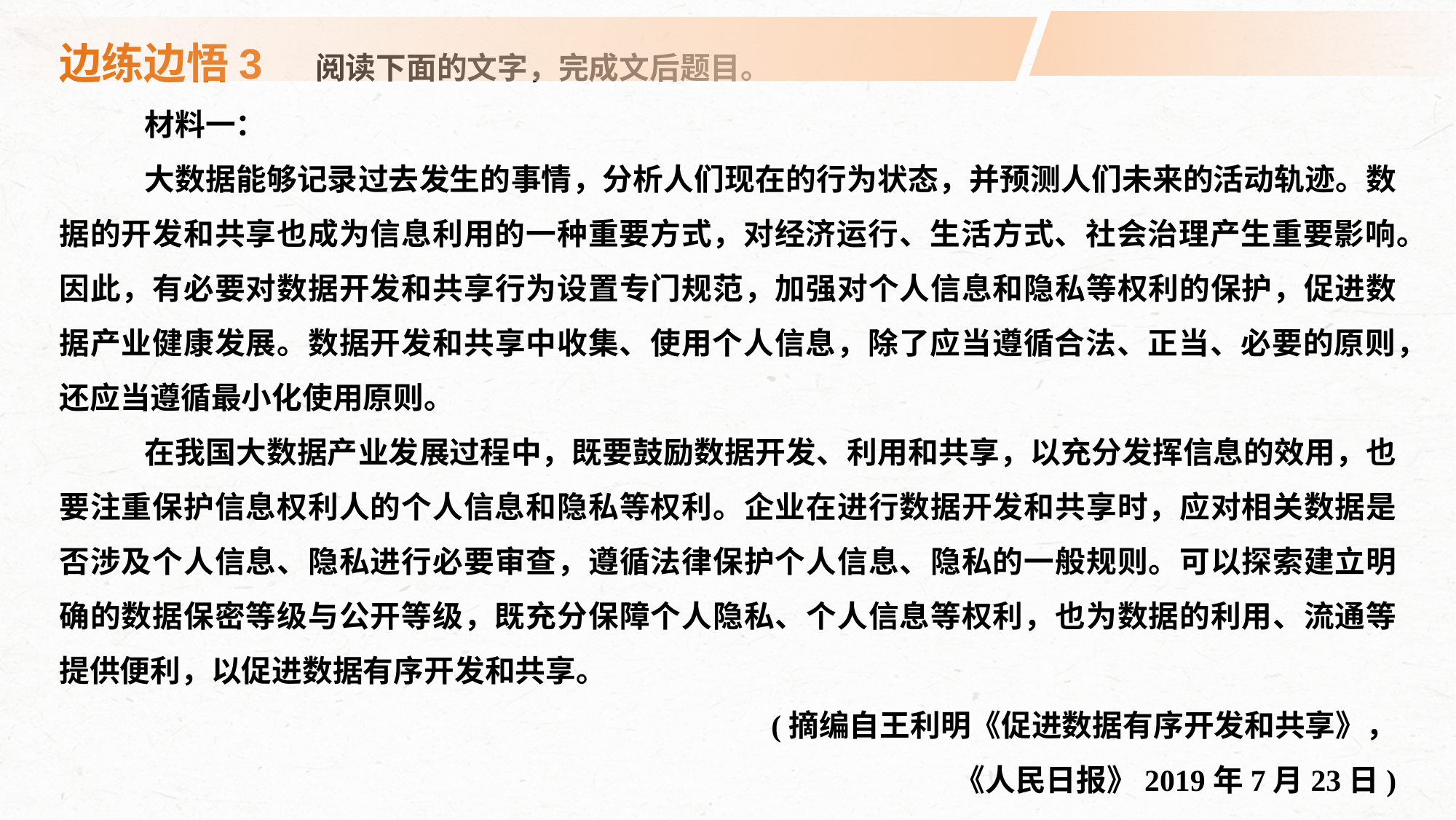

边练边悟3　阅读下面的文字，完成文后题目。
材料一：
大数据能够记录过去发生的事情，分析人们现在的行为状态，并预测人们未来的活动轨迹。数据的开发和共享也成为信息利用的一种重要方式，对经济运行、生活方式、社会治理产生重要影响。因此，有必要对数据开发和共享行为设置专门规范，加强对个人信息和隐私等权利的保护，促进数据产业健康发展。数据开发和共享中收集、使用个人信息，除了应当遵循合法、正当、必要的原则，还应当遵循最小化使用原则。
在我国大数据产业发展过程中，既要鼓励数据开发、利用和共享，以充分发挥信息的效用，也要注重保护信息权利人的个人信息和隐私等权利。企业在进行数据开发和共享时，应对相关数据是否涉及个人信息、隐私进行必要审查，遵循法律保护个人信息、隐私的一般规则。可以探索建立明确的数据保密等级与公开等级，既充分保障个人隐私、个人信息等权利，也为数据的利用、流通等提供便利，以促进数据有序开发和共享。
(摘编自王利明《促进数据有序开发和共享》，
《人民日报》2019年7月23日)